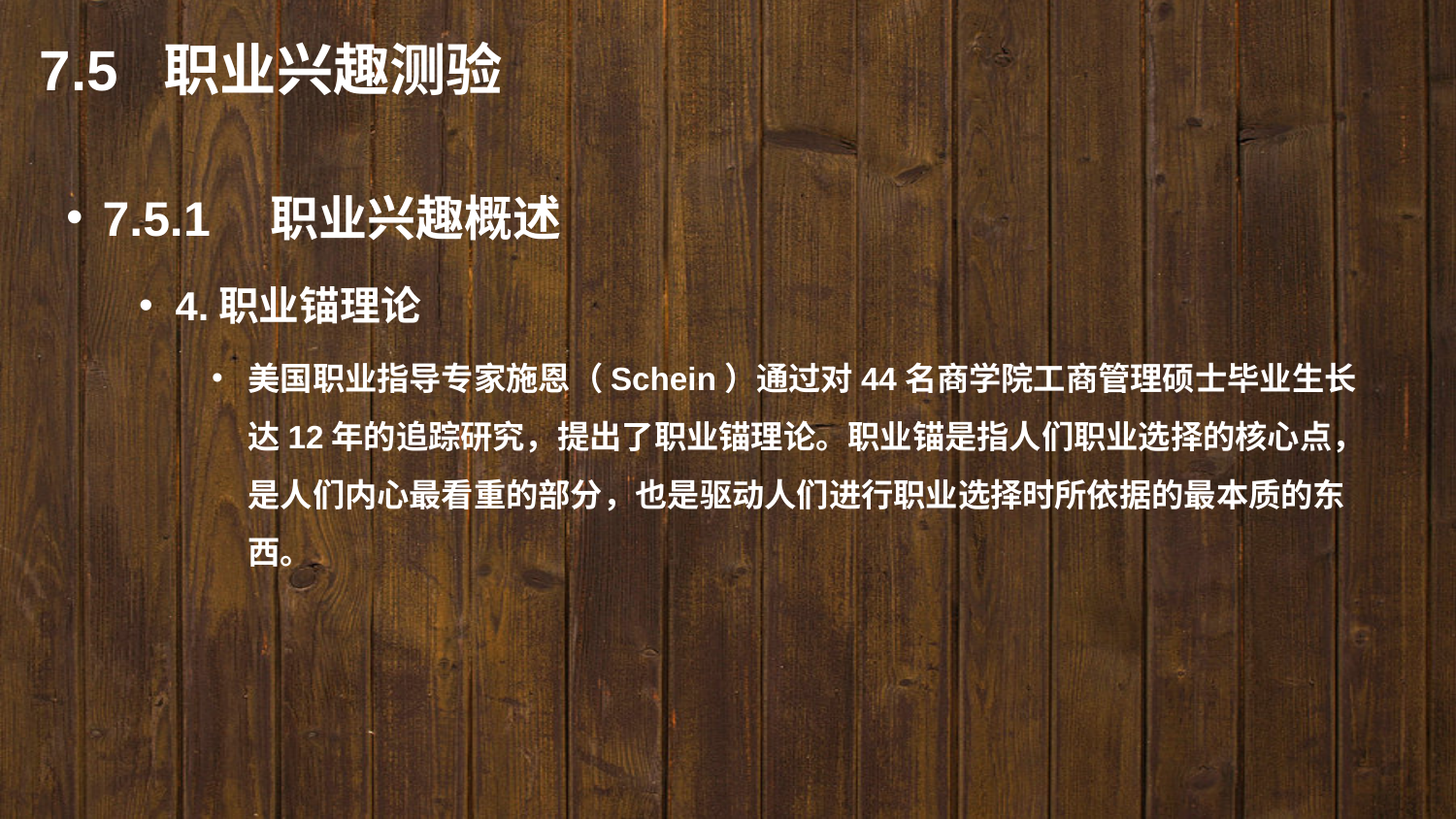

7.5  职业兴趣测验
7.5.1　职业兴趣概述
4.职业锚理论
美国职业指导专家施恩（Schein）通过对44名商学院工商管理硕士毕业生长达12年的追踪研究，提出了职业锚理论。职业锚是指人们职业选择的核心点，是人们内心最看重的部分，也是驱动人们进行职业选择时所依据的最本质的东西。